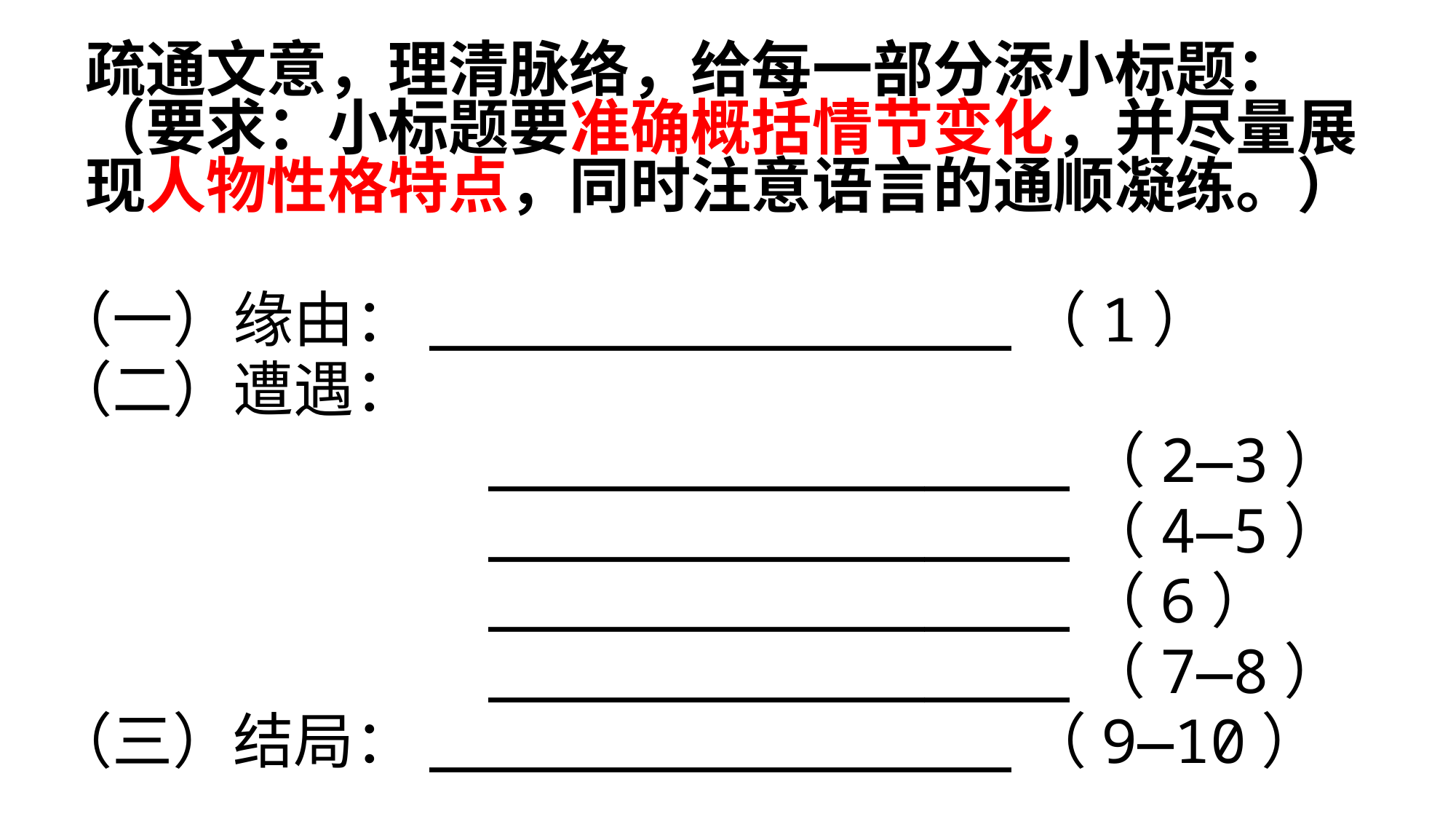

疏通文意，理清脉络，给每一部分添小标题：
（要求：小标题要准确概括情节变化，并尽量展现人物性格特点，同时注意语言的通顺凝练。）
（一）缘由：________________（1）
（二）遭遇：
            ________________（2—3）
            ________________（4—5）
            ________________（6）
            ________________（7—8）
（三）结局：________________（9—10）